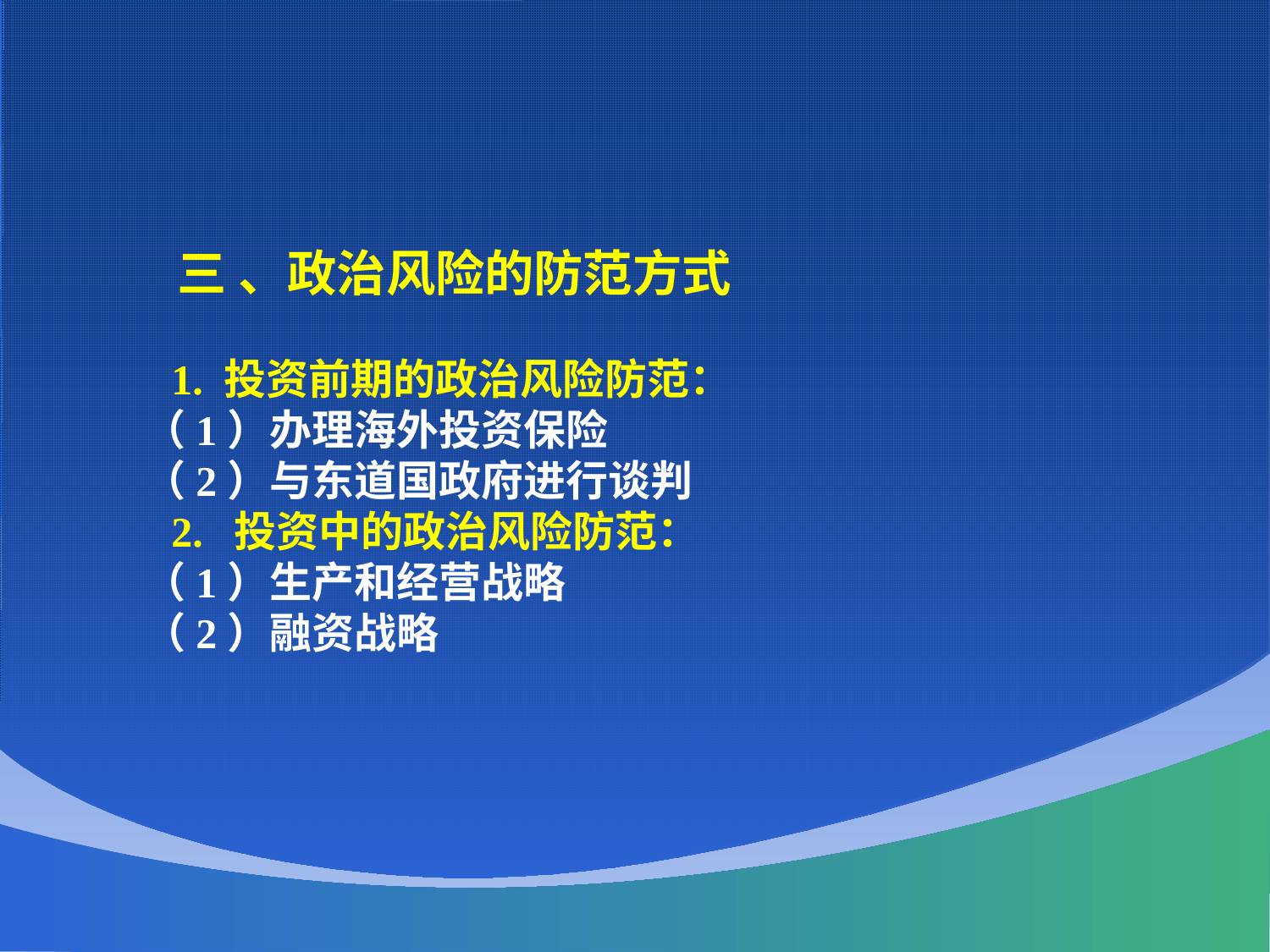

三 、政治风险的防范方式

         1. 投资前期的政治风险防范：
      （1）办理海外投资保险
      （2）与东道国政府进行谈判
         2.  投资中的政治风险防范：
      （1）生产和经营战略
      （2）融资战略